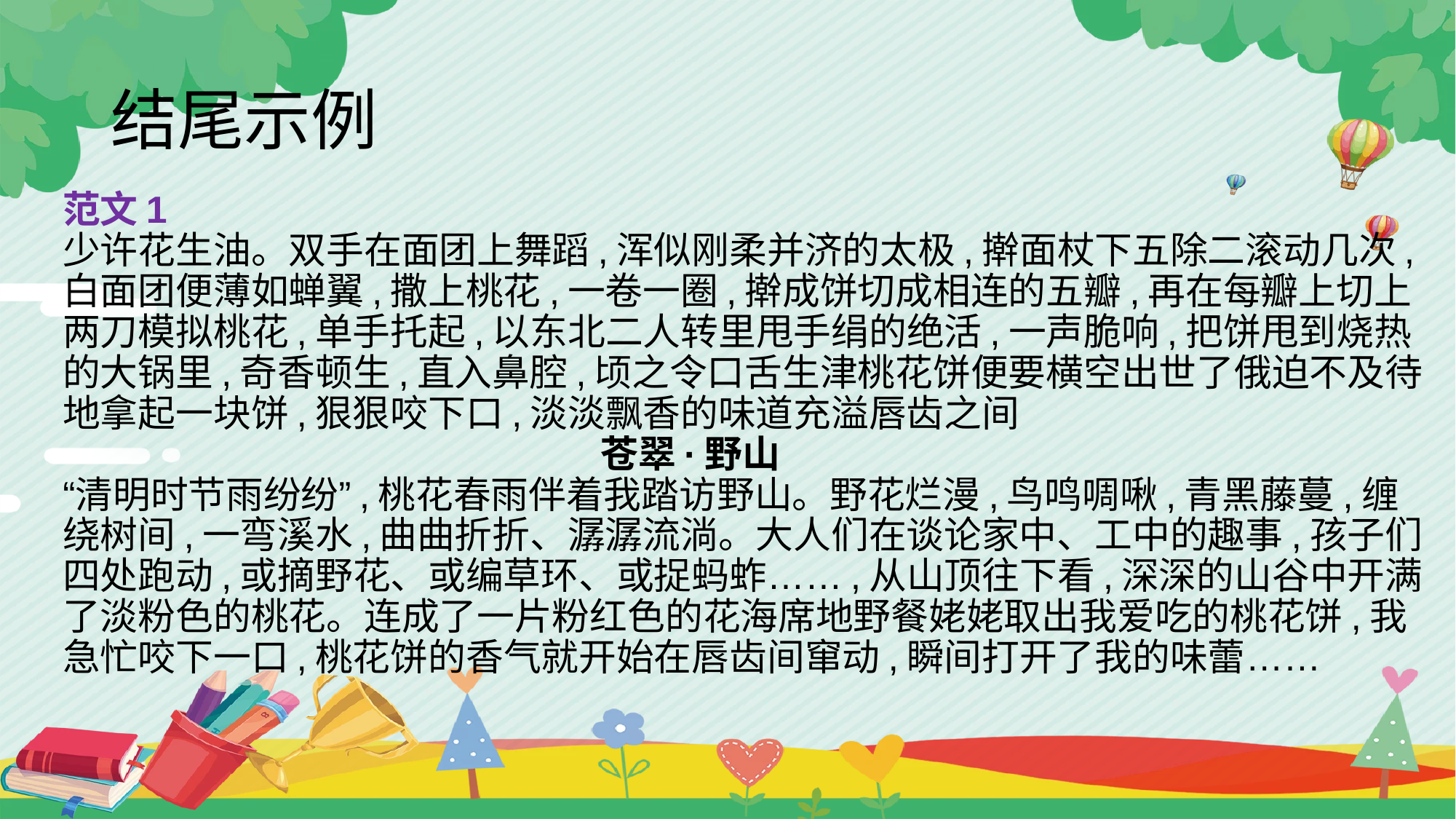

# 结尾示例
范文1
少许花生油。双手在面团上舞蹈,浑似刚柔并济的太极,擀面杖下五除二滚动几次,白面团便薄如蝉翼,撒上桃花,一卷一圈,擀成饼切成相连的五瓣,再在每瓣上切上两刀模拟桃花,单手托起,以东北二人转里甩手绢的绝活,一声脆响,把饼甩到烧热的大锅里,奇香顿生,直入鼻腔,顷之令口舌生津桃花饼便要横空出世了俄迫不及待地拿起一块饼,狠狠咬下口,淡淡飘香的味道充溢唇齿之间
                                                   苍翠·野山
“清明时节雨纷纷”,桃花春雨伴着我踏访野山。野花烂漫,鸟鸣啁啾,青黑藤蔓,缠绕树间,一弯溪水,曲曲折折、潺潺流淌。大人们在谈论家中、工中的趣事,孩子们四处跑动,或摘野花、或编草环、或捉蚂蚱……,从山顶往下看,深深的山谷中开满了淡粉色的桃花。连成了一片粉红色的花海席地野餐姥姥取出我爱吃的桃花饼,我急忙咬下一口,桃花饼的香气就开始在唇齿间窜动,瞬间打开了我的味蕾……